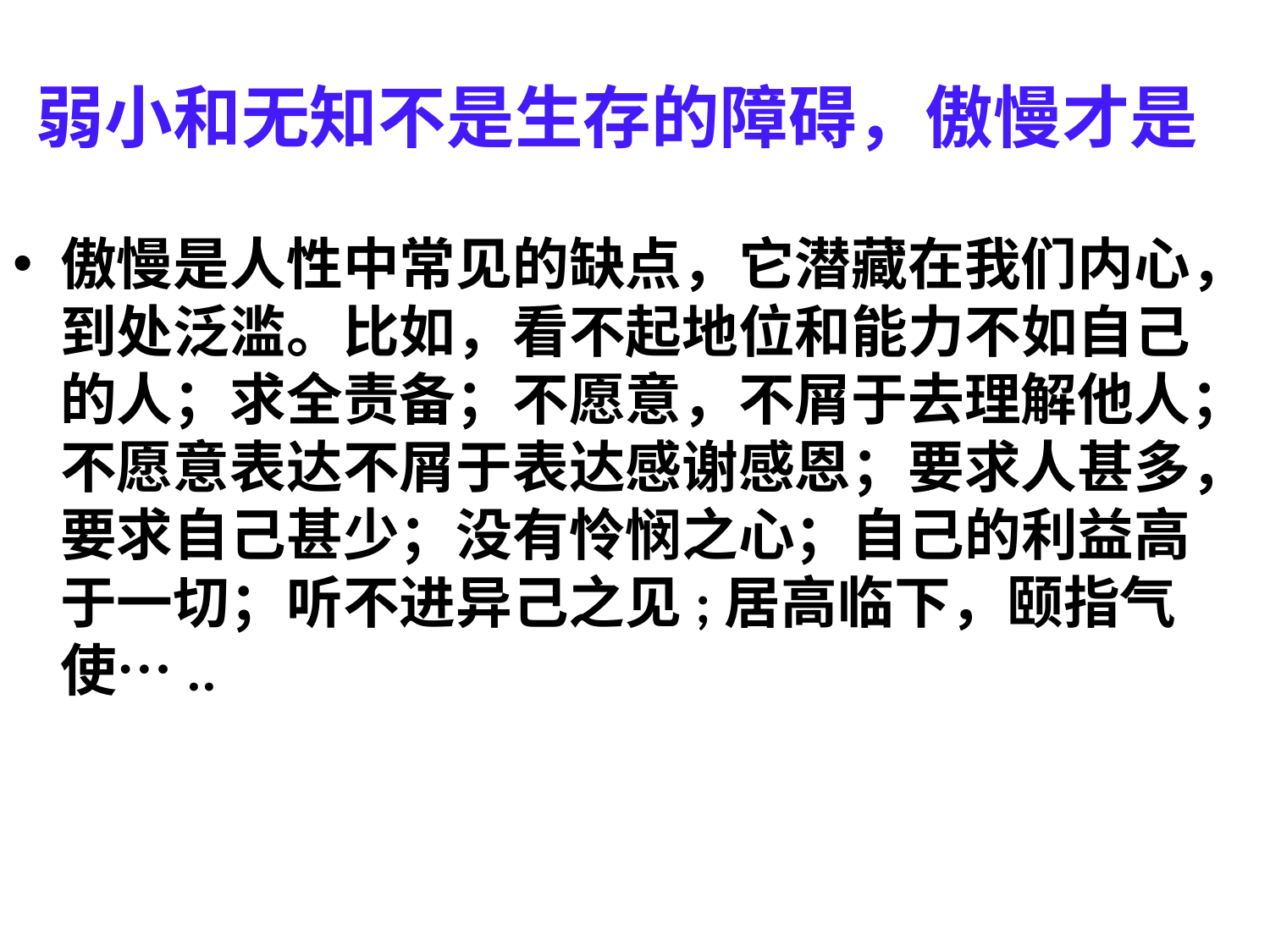

# 弱小和无知不是生存的障碍，傲慢才是
傲慢是人性中常见的缺点，它潜藏在我们内心，到处泛滥。比如，看不起地位和能力不如自己的人；求全责备；不愿意，不屑于去理解他人；不愿意表达不屑于表达感谢感恩；要求人甚多，要求自己甚少；没有怜悯之心；自己的利益高于一切；听不进异己之见;居高临下，颐指气使…..